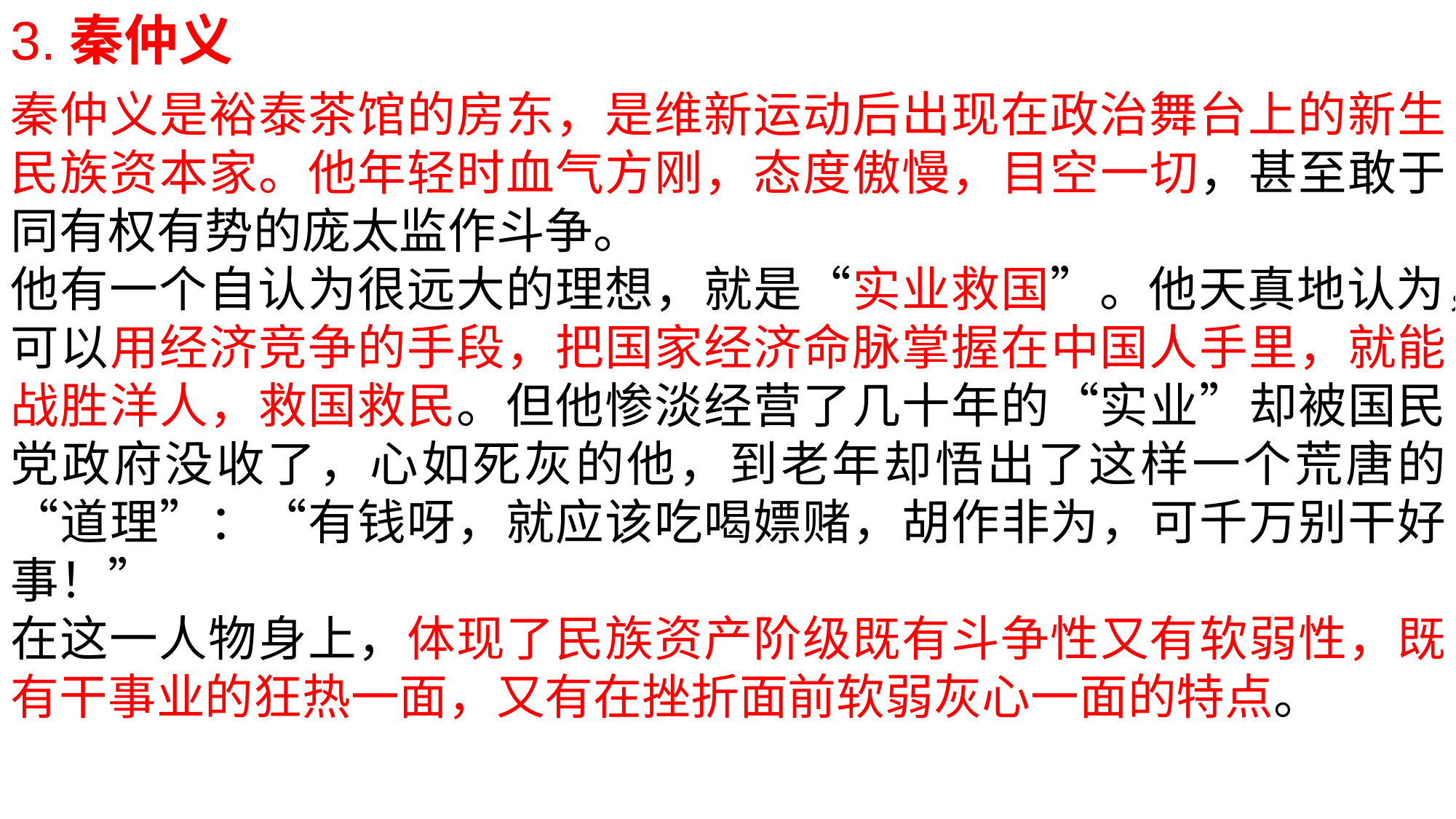

3.秦仲义
秦仲义是裕泰茶馆的房东，是维新运动后出现在政治舞台上的新生民族资本家。他年轻时血气方刚，态度傲慢，目空一切，甚至敢于同有权有势的庞太监作斗争。
他有一个自认为很远大的理想，就是“实业救国”。他天真地认为，可以用经济竞争的手段，把国家经济命脉掌握在中国人手里，就能战胜洋人，救国救民。但他惨淡经营了几十年的“实业”却被国民党政府没收了，心如死灰的他，到老年却悟出了这样一个荒唐的“道理”：“有钱呀，就应该吃喝嫖赌，胡作非为，可千万别干好事！”
在这一人物身上，体现了民族资产阶级既有斗争性又有软弱性，既有干事业的狂热一面，又有在挫折面前软弱灰心一面的特点。